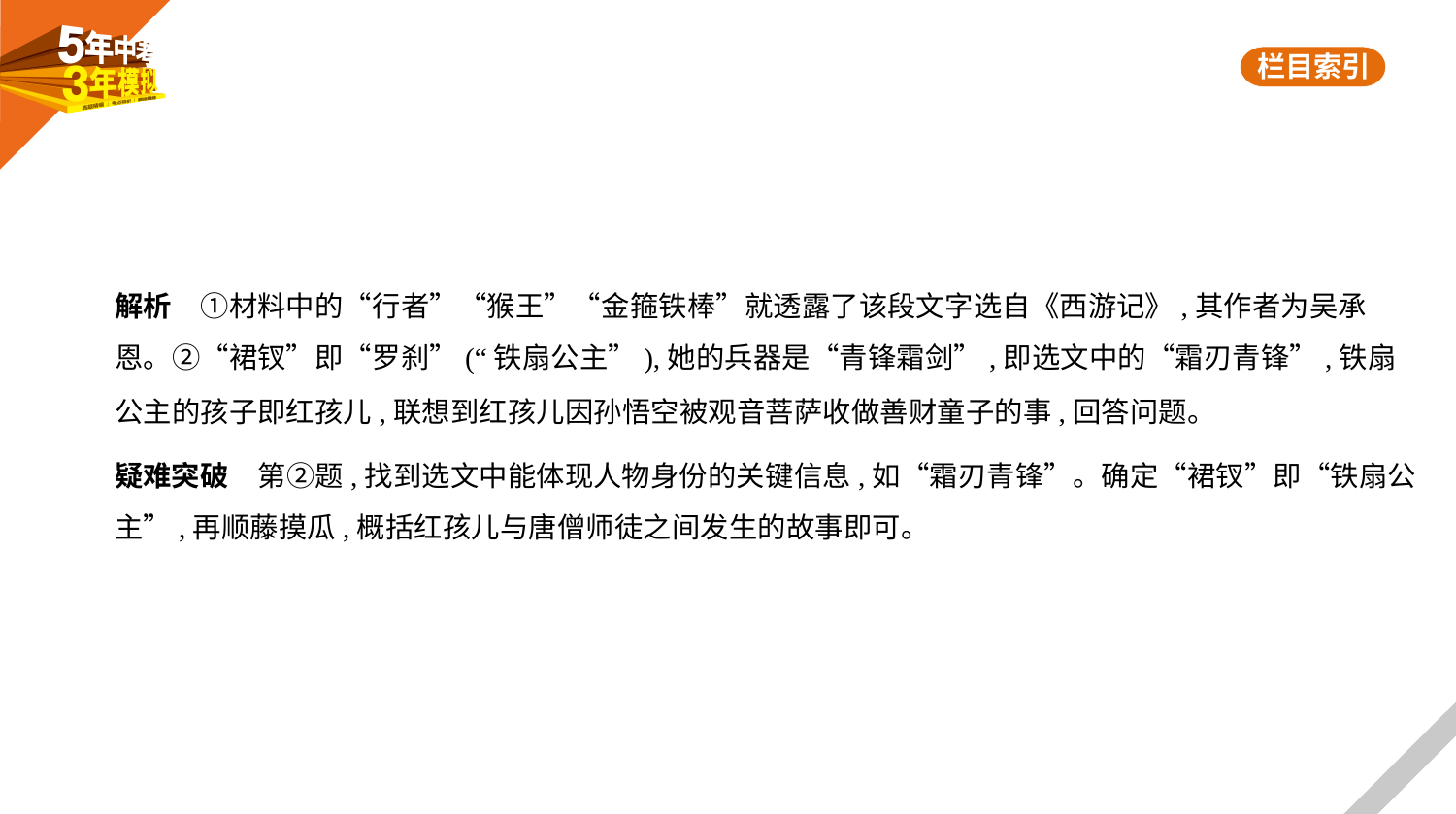

解析　①材料中的“行者”“猴王”“金箍铁棒”就透露了该段文字选自《西游记》,其作者为吴承
恩。②“裙钗”即“罗刹”(“铁扇公主”),她的兵器是“青锋霜剑”,即选文中的“霜刃青锋”,铁扇
公主的孩子即红孩儿,联想到红孩儿因孙悟空被观音菩萨收做善财童子的事,回答问题。
疑难突破　第②题,找到选文中能体现人物身份的关键信息,如“霜刃青锋”。确定“裙钗”即“铁扇公
主”,再顺藤摸瓜,概括红孩儿与唐僧师徒之间发生的故事即可。